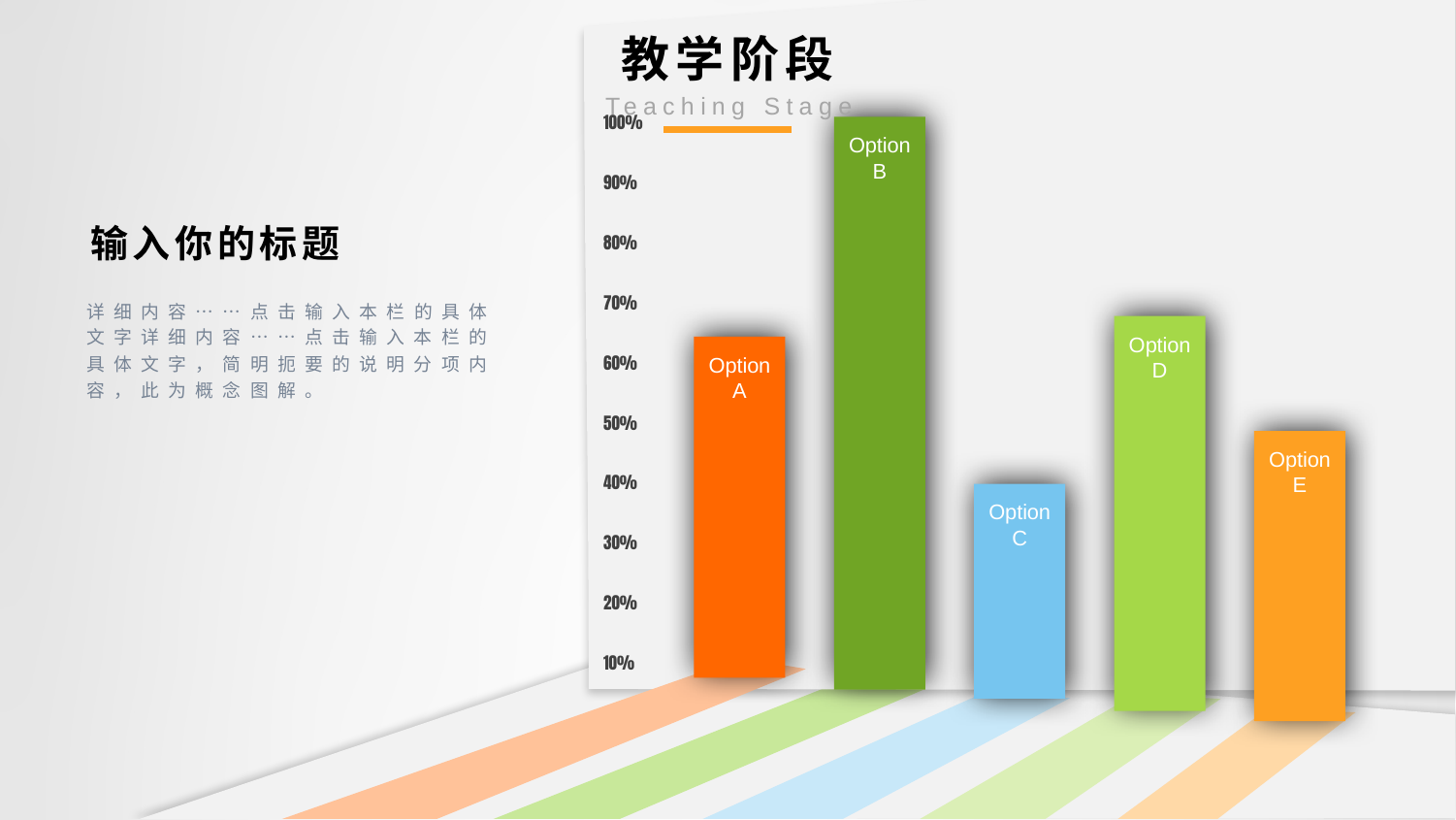

100%
90%
80%
70%
60%
50%
40%
30%
20%
10%
# 教学阶段
Teaching Stage
Option B
输入你的标题
详细内容……点击输入本栏的具体文字详细内容……点击输入本栏的具体文字，简明扼要的说明分项内容，此为概念图解。
Option D

Option A
Option E
Option C